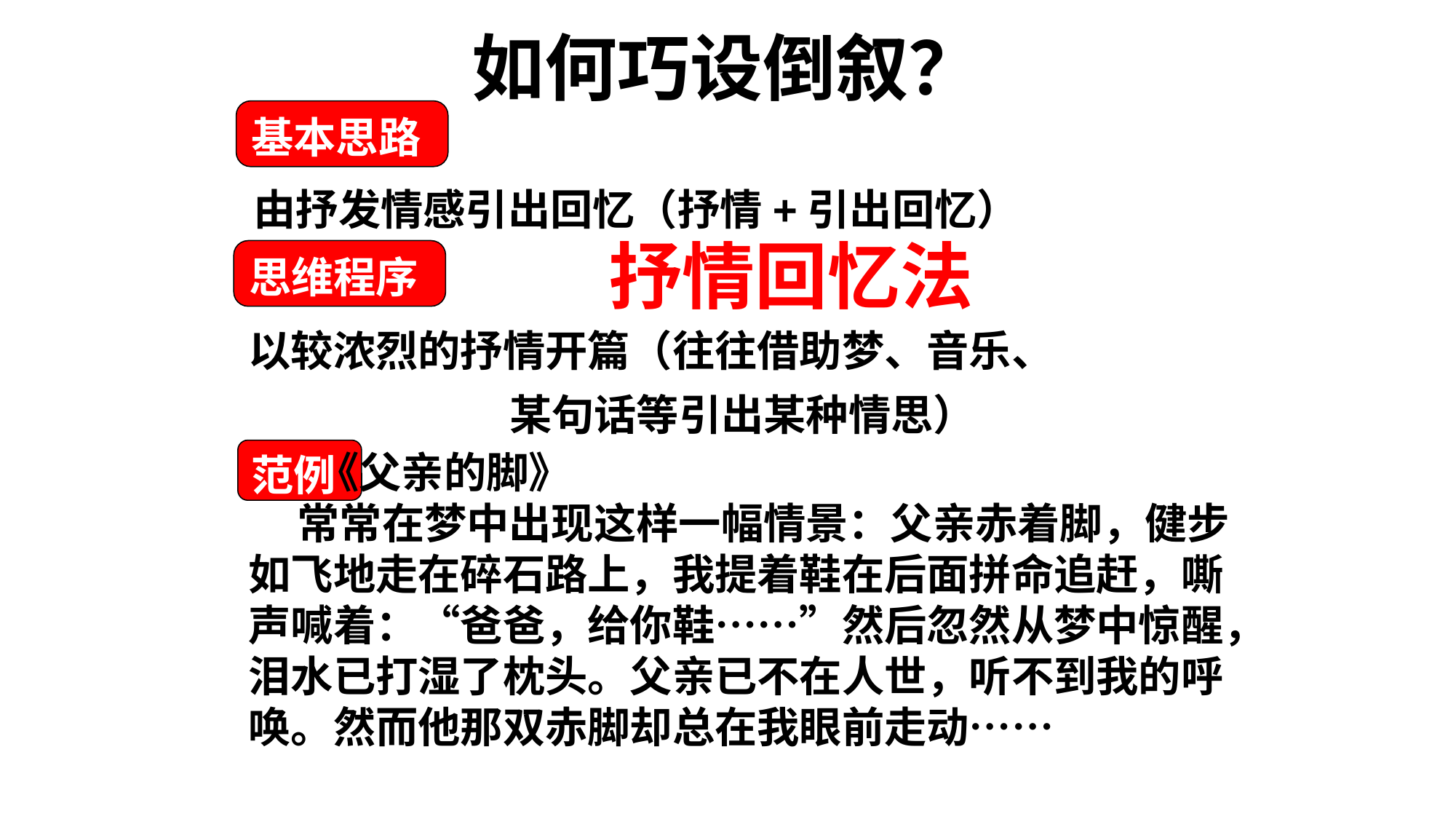

# 如何巧设倒叙？
基本思路

由抒发情感引出回忆（抒情+引出回忆）
抒情回忆法
思维程序
以较浓烈的抒情开篇（往往借助梦、音乐、
                          某句话等引出某种情思）
范例
      《父亲的脚》
    常常在梦中出现这样一幅情景：父亲赤着脚，健步如飞地走在碎石路上，我提着鞋在后面拼命追赶，嘶声喊着：“爸爸，给你鞋……”然后忽然从梦中惊醒，泪水已打湿了枕头。父亲已不在人世，听不到我的呼唤。然而他那双赤脚却总在我眼前走动……